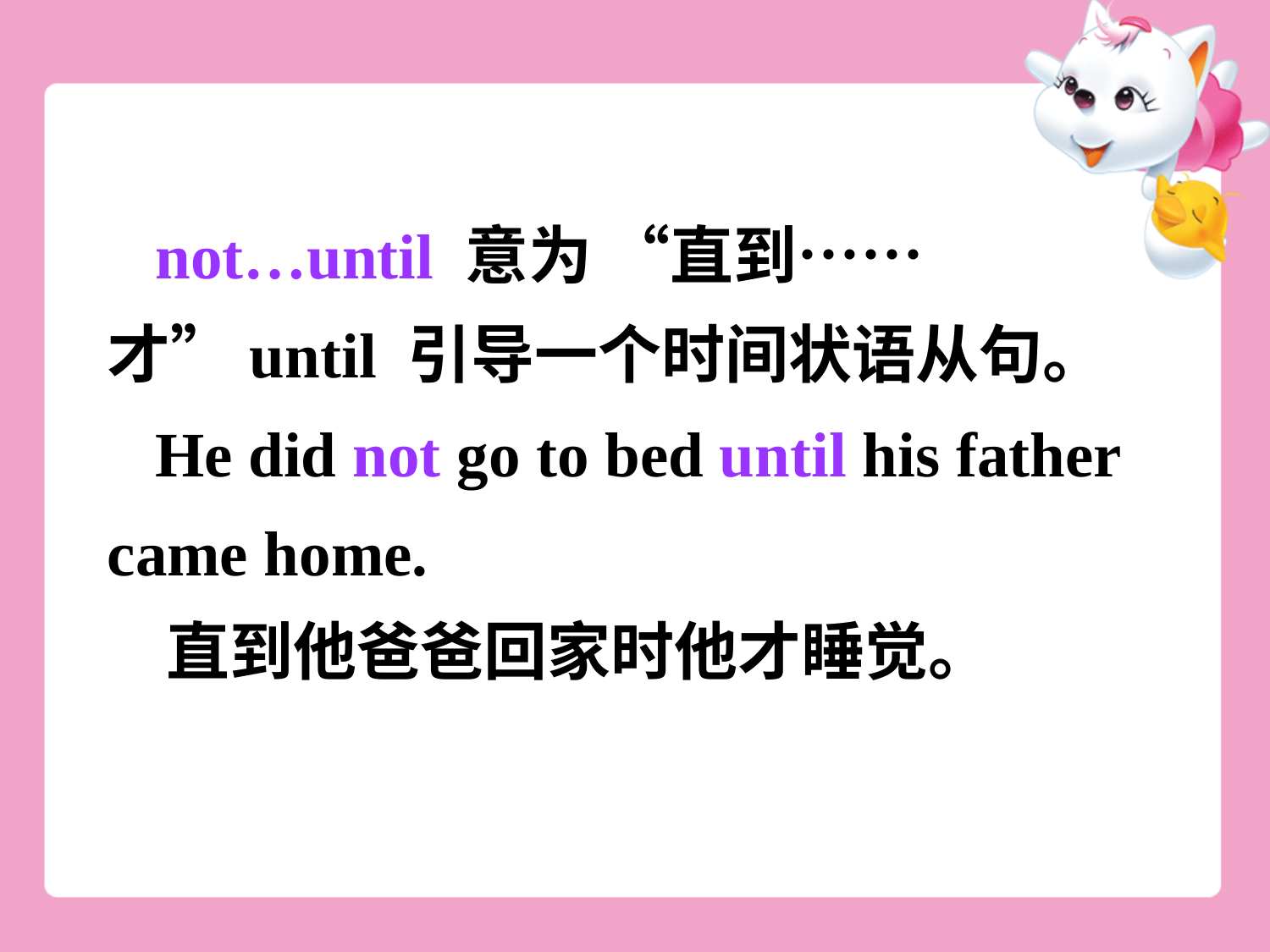

not…until 意为 “直到……才”until 引导一个时间状语从句。
   He did not go to bed until his father came home.
   直到他爸爸回家时他才睡觉。